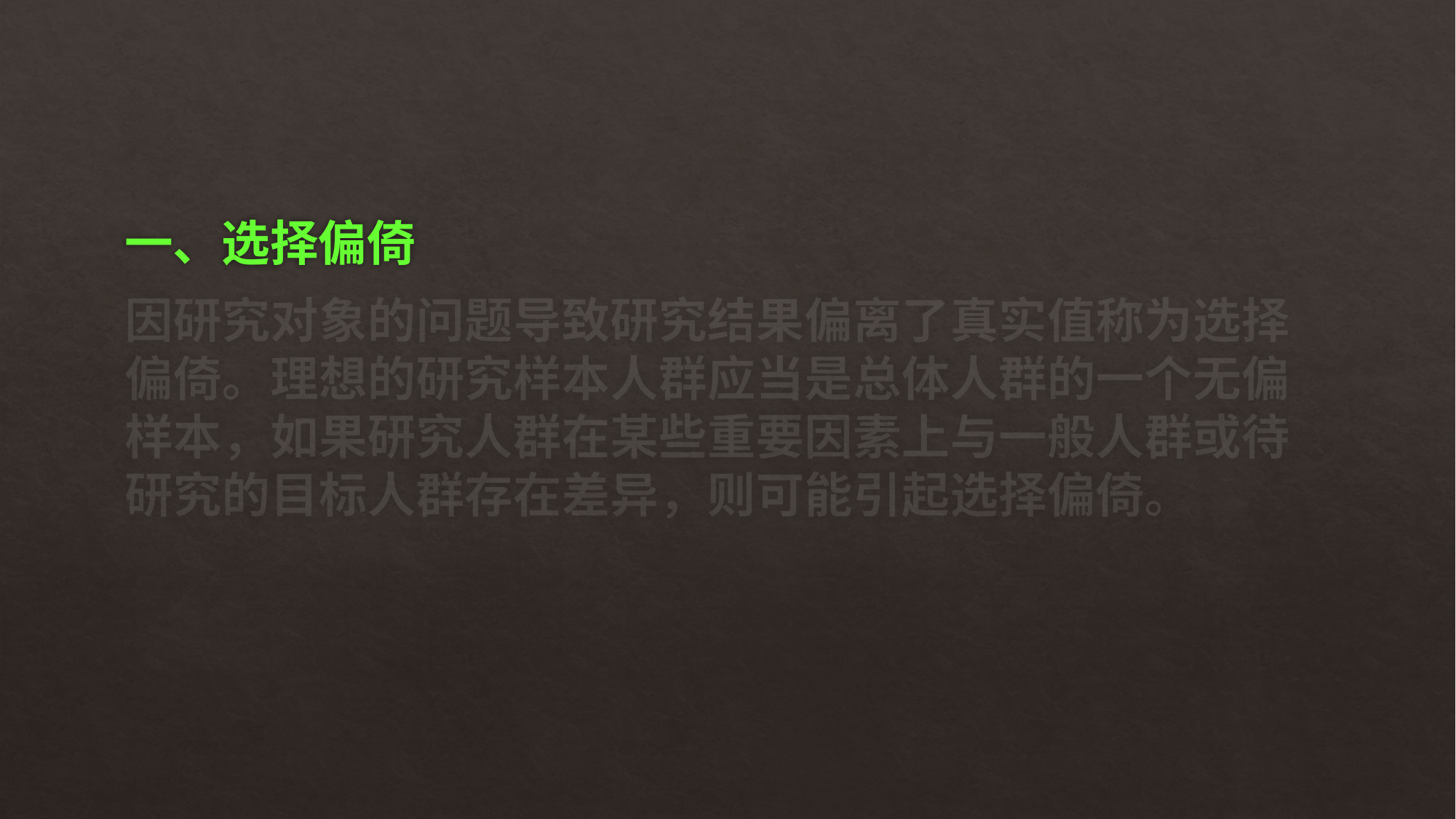

#
一、选择偏倚
因研究对象的问题导致研究结果偏离了真实值称为选择偏倚。理想的研究样本人群应当是总体人群的一个无偏样本，如果研究人群在某些重要因素上与一般人群或待研究的目标人群存在差异，则可能引起选择偏倚。